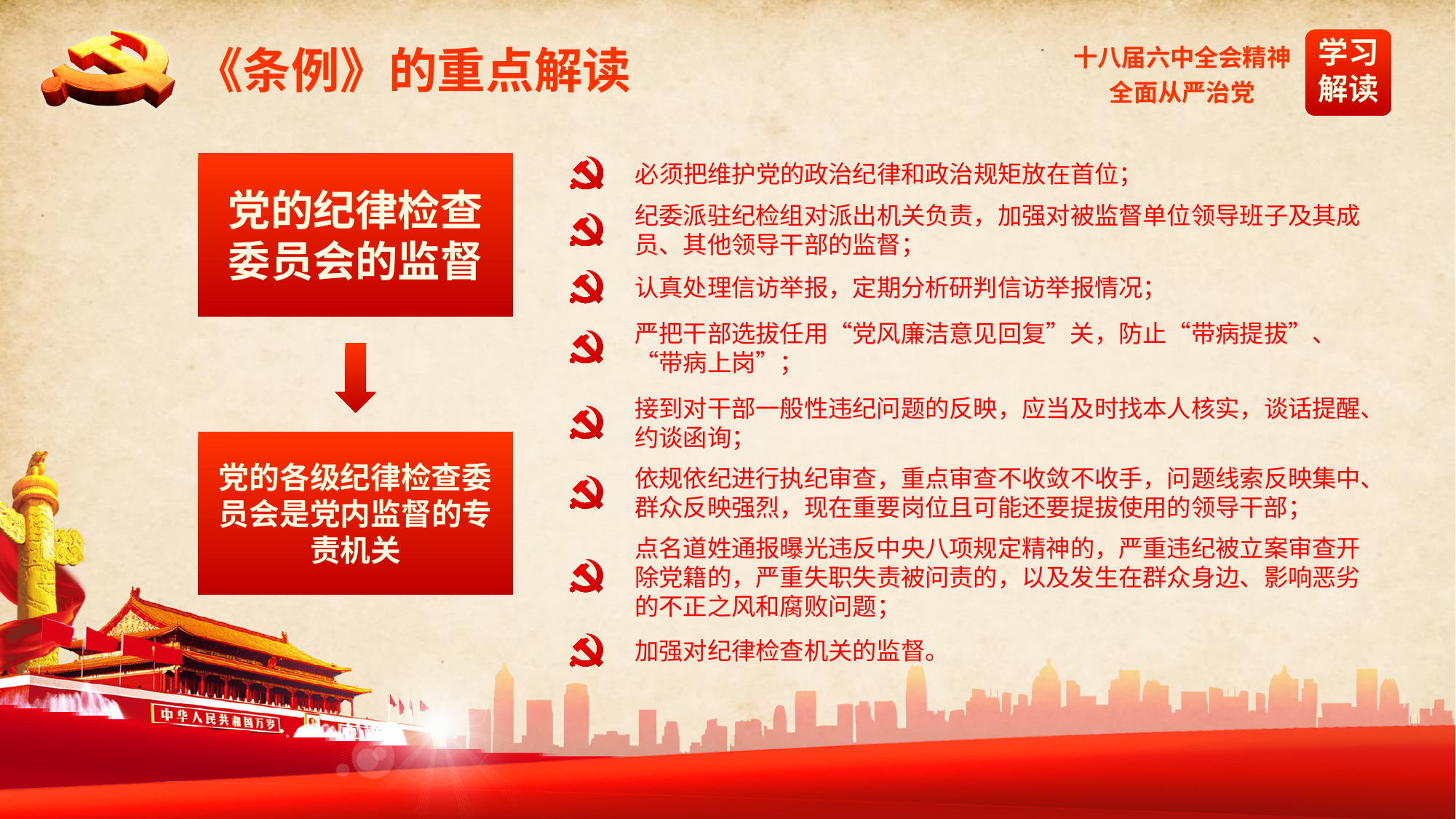

《条例》的重点解读
必须把维护党的政治纪律和政治规矩放在首位；
党的纪律检查委员会的监督

纪委派驻纪检组对派出机关负责，加强对被监督单位领导班子及其成员、其他领导干部的监督；

认真处理信访举报，定期分析研判信访举报情况；

严把干部选拔任用“党风廉洁意见回复”关，防止“带病提拔”、“带病上岗”；

接到对干部一般性违纪问题的反映，应当及时找本人核实，谈话提醒、约谈函询；

党的各级纪律检查委员会是党内监督的专责机关
依规依纪进行执纪审查，重点审查不收敛不收手，问题线索反映集中、群众反映强烈，现在重要岗位且可能还要提拔使用的领导干部；

点名道姓通报曝光违反中央八项规定精神的，严重违纪被立案审查开除党籍的，严重失职失责被问责的，以及发生在群众身边、影响恶劣的不正之风和腐败问题；

加强对纪律检查机关的监督。